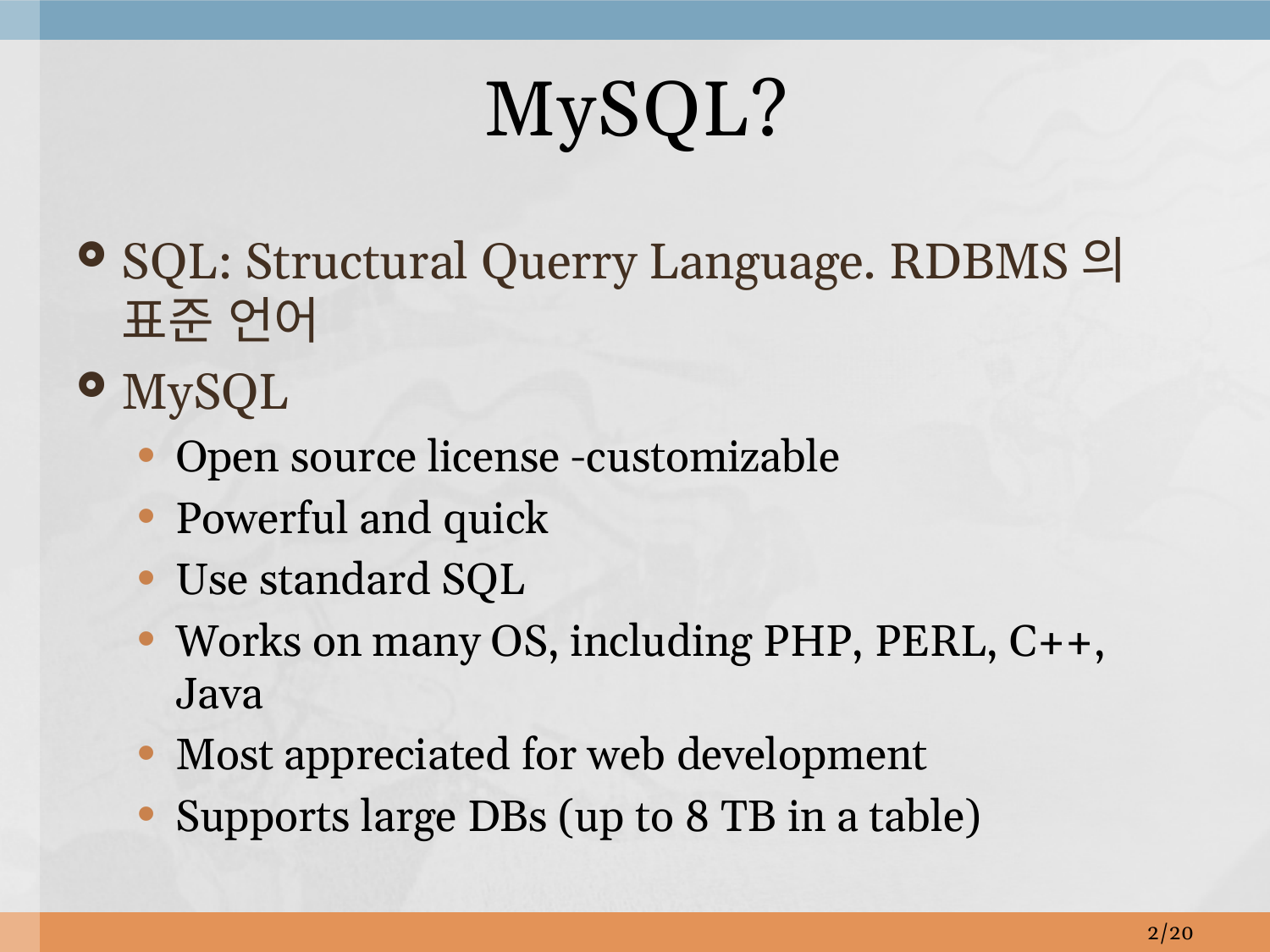

# MySQL?
SQL: Structural Querry Language. RDBMS의 표준 언어
MySQL
Open source license -customizable
Powerful and quick
Use standard SQL
Works on many OS, including PHP, PERL, C++, Java
Most appreciated for web development
Supports large DBs (up to 8 TB in a table)
2